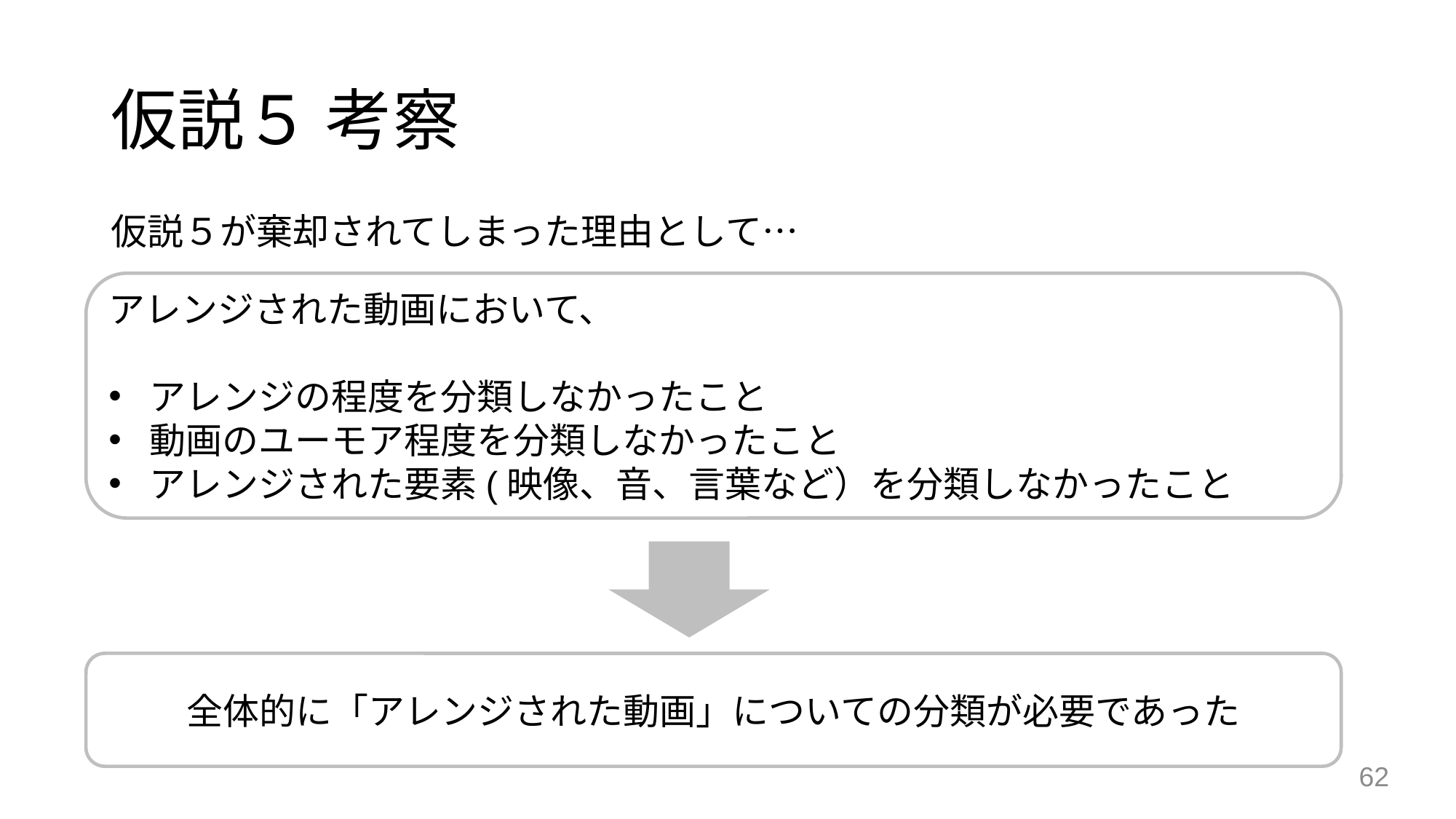

# 仮説５ 考察
仮説５が棄却されてしまった理由として…

アレンジされた動画において、

アレンジの程度を分類しなかったこと
動画のユーモア程度を分類しなかったこと
アレンジされた要素(映像、音、言葉など）を分類しなかったこと

全体的に「アレンジされた動画」についての分類が必要であった
62